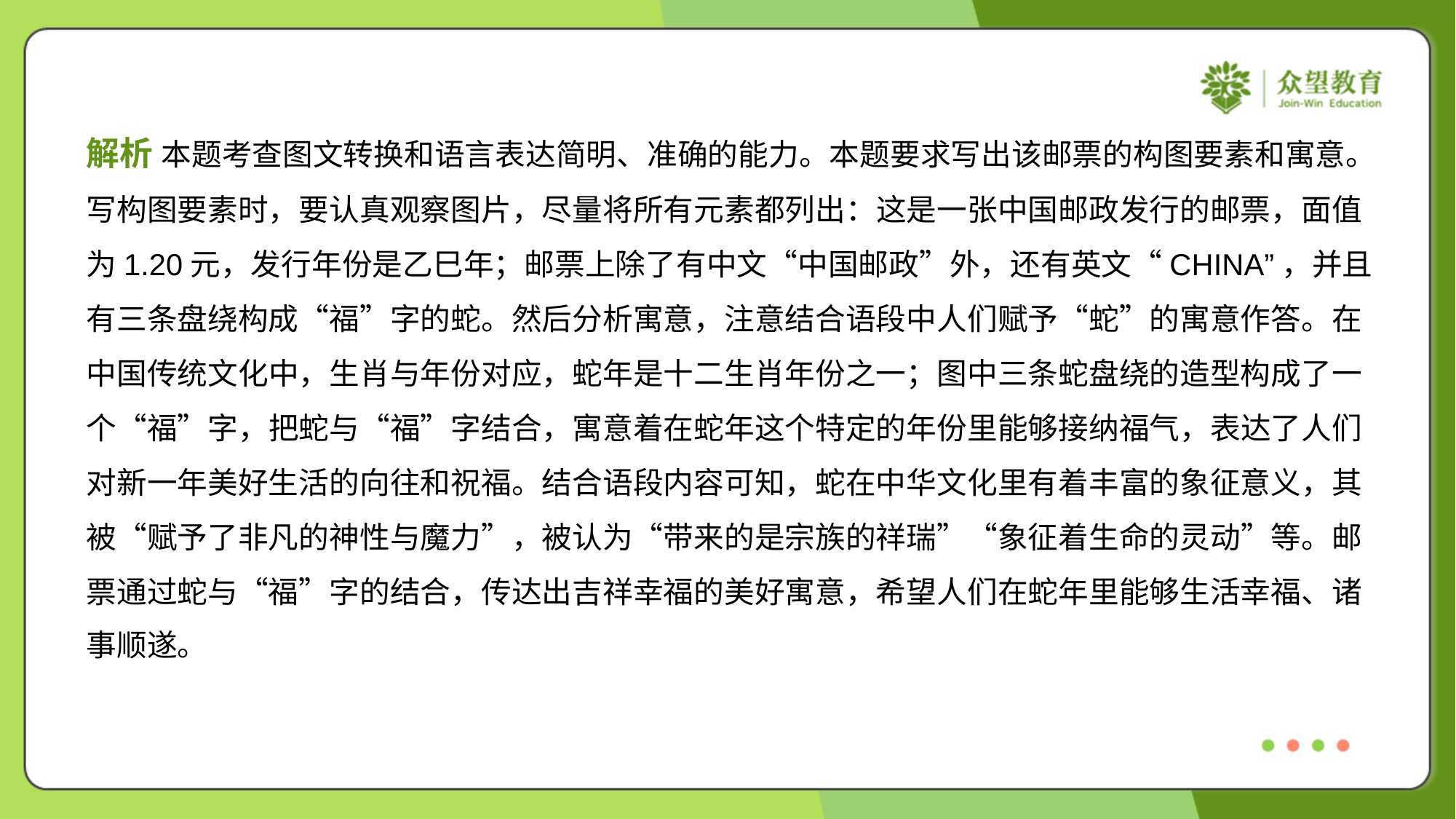

解析 本题考查图文转换和语言表达简明、准确的能力。本题要求写出该邮票的构图要素和寓意。
写构图要素时，要认真观察图片，尽量将所有元素都列出：这是一张中国邮政发行的邮票，面值
为1.20元，发行年份是乙巳年；邮票上除了有中文“中国邮政”外，还有英文“CHINA”，并且
有三条盘绕构成“福”字的蛇。然后分析寓意，注意结合语段中人们赋予“蛇”的寓意作答。在
中国传统文化中，生肖与年份对应，蛇年是十二生肖年份之一；图中三条蛇盘绕的造型构成了一
个“福”字，把蛇与“福”字结合，寓意着在蛇年这个特定的年份里能够接纳福气，表达了人们
对新一年美好生活的向往和祝福。结合语段内容可知，蛇在中华文化里有着丰富的象征意义，其
被“赋予了非凡的神性与魔力”，被认为“带来的是宗族的祥瑞”“象征着生命的灵动”等。邮
票通过蛇与“福”字的结合，传达出吉祥幸福的美好寓意，希望人们在蛇年里能够生活幸福、诸
事顺遂。